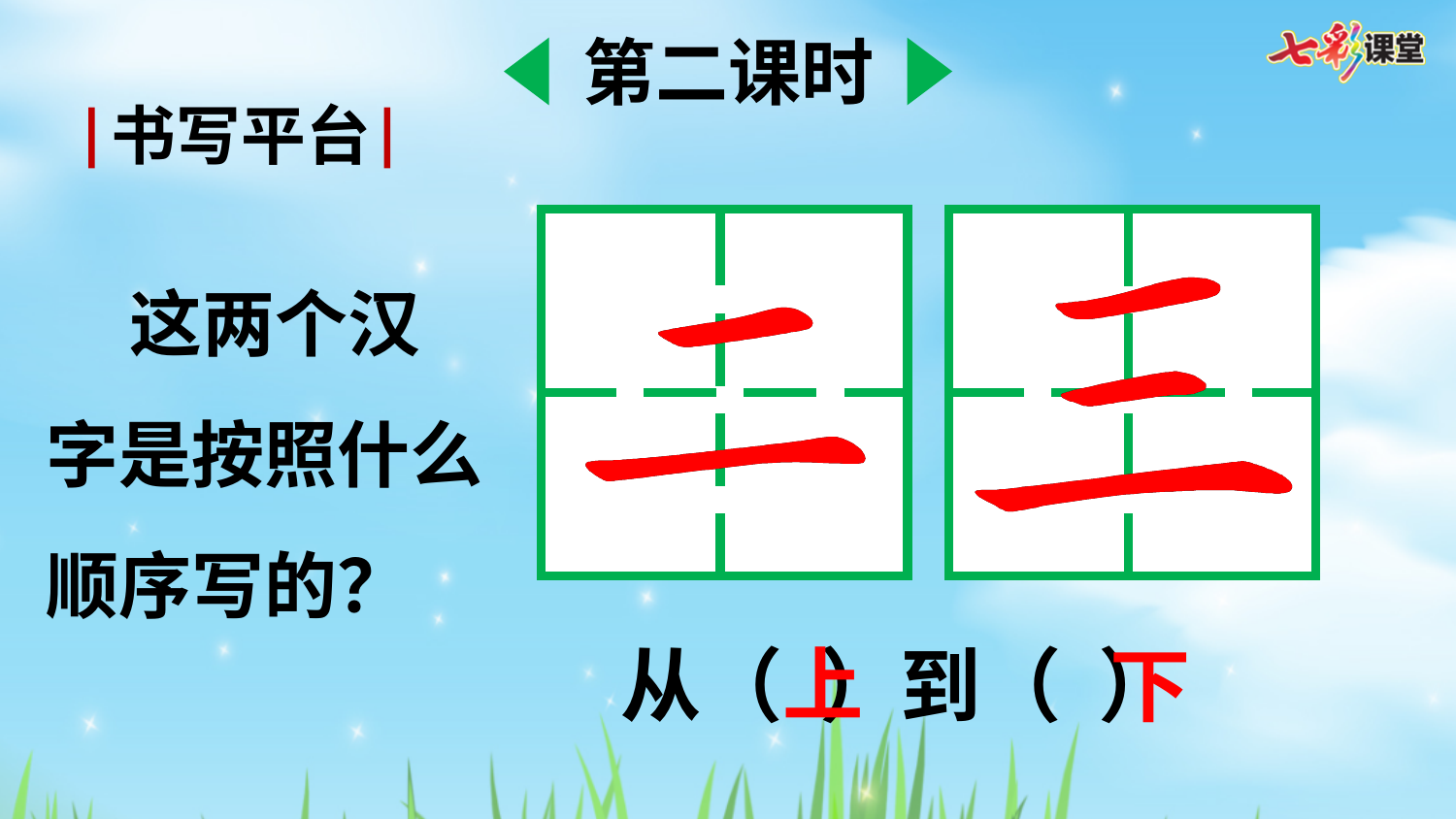

第二课时

书写平台

    这两个汉字是按照什么顺序写的？

从（  ）到（  ）
上
下